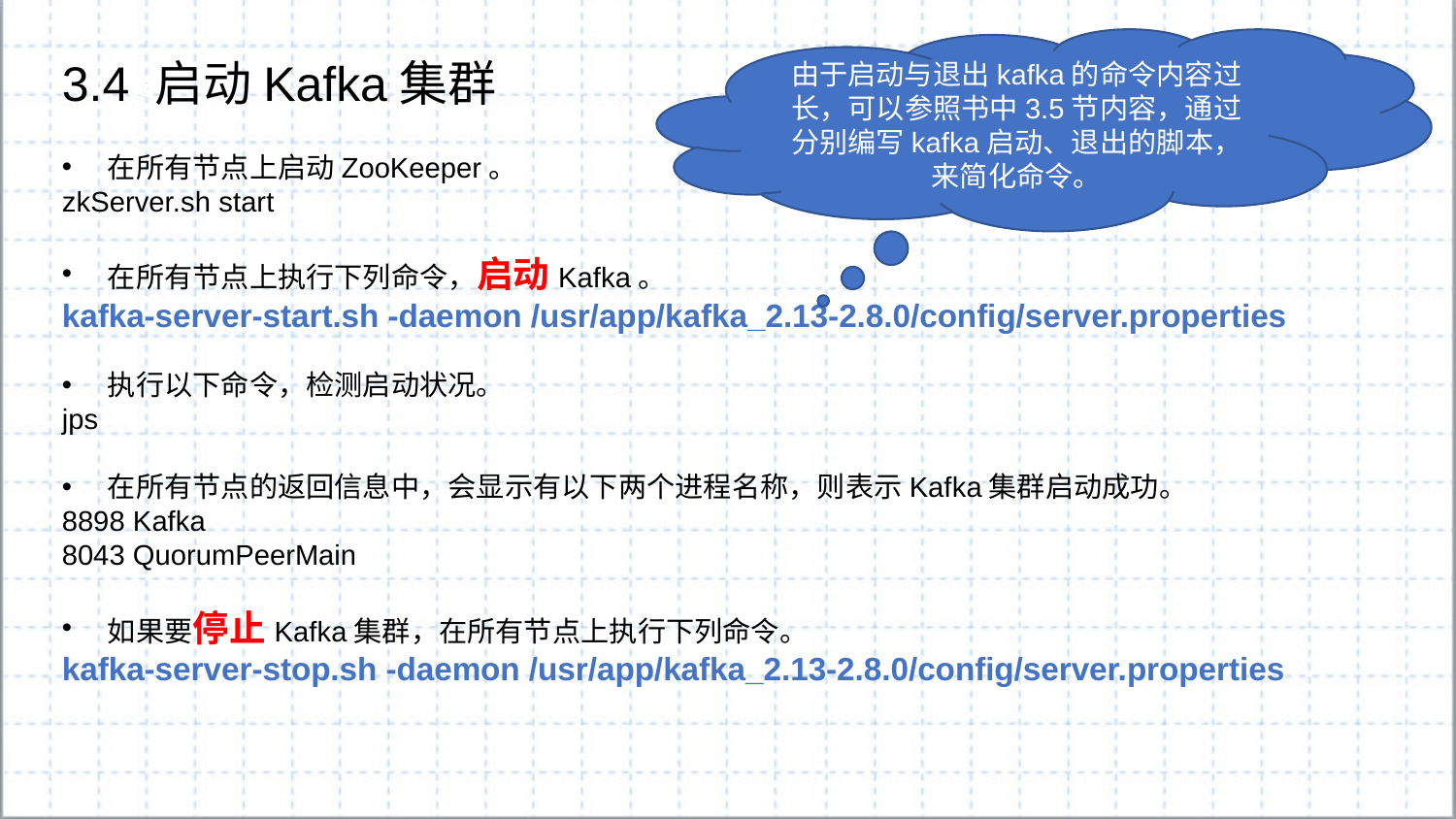

由于启动与退出kafka的命令内容过长，可以参照书中3.5节内容，通过分别编写kafka启动、退出的脚本，来简化命令。
3.4 启动Kafka集群
在所有节点上启动ZooKeeper。
zkServer.sh start

在所有节点上执行下列命令，启动Kafka。
kafka-server-start.sh -daemon /usr/app/kafka_2.13-2.8.0/config/server.properties

执行以下命令，检测启动状况。
jps

在所有节点的返回信息中，会显示有以下两个进程名称，则表示Kafka集群启动成功。
8898 Kafka
8043 QuorumPeerMain

如果要停止Kafka集群，在所有节点上执行下列命令。
kafka-server-stop.sh -daemon /usr/app/kafka_2.13-2.8.0/config/server.properties